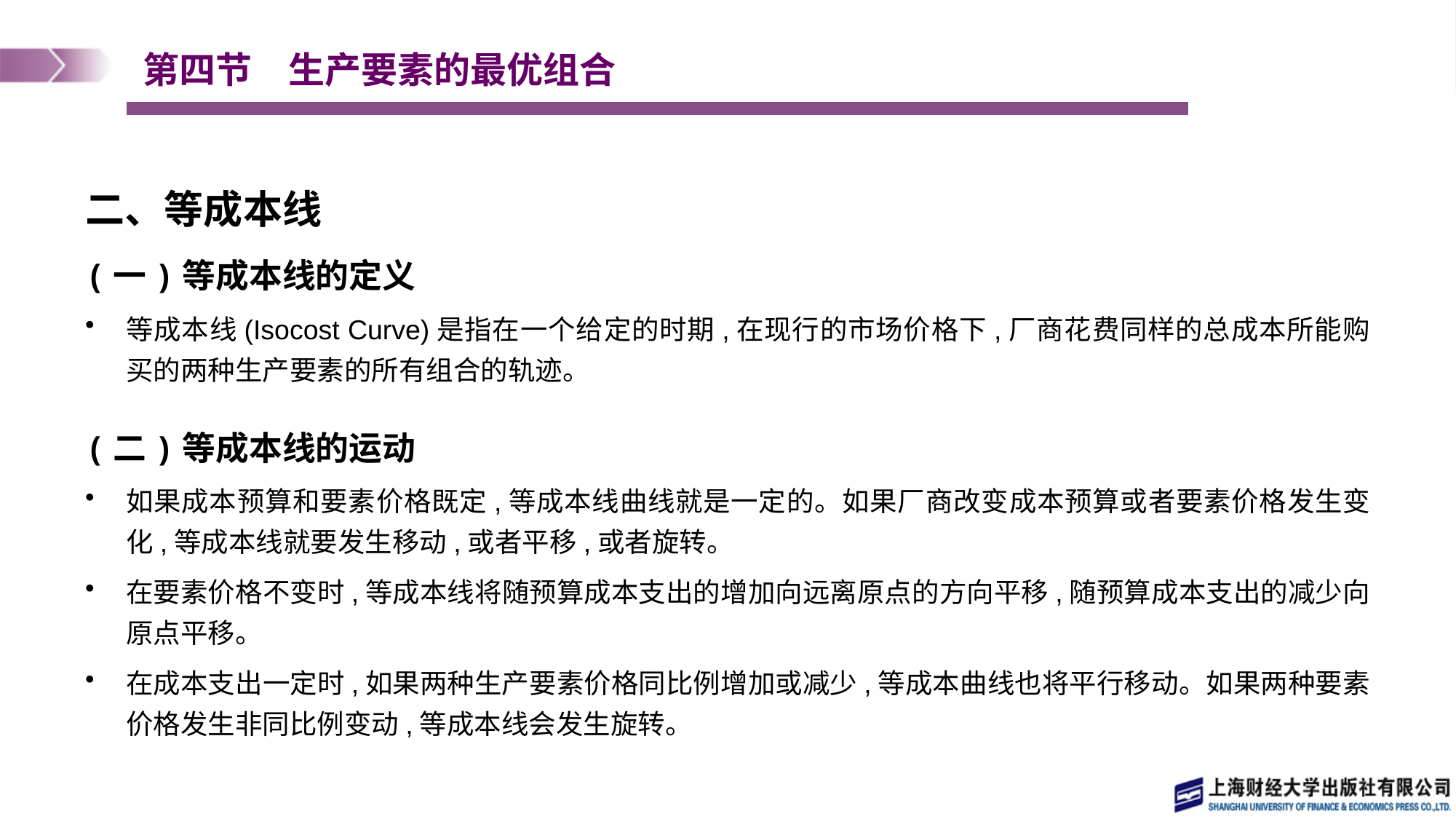

# 第四节　生产要素的最优组合
二、等成本线
(一)等成本线的定义
等成本线(Isocost Curve)是指在一个给定的时期,在现行的市场价格下,厂商花费同样的总成本所能购买的两种生产要素的所有组合的轨迹。
(二)等成本线的运动
如果成本预算和要素价格既定,等成本线曲线就是一定的。如果厂商改变成本预算或者要素价格发生变化,等成本线就要发生移动,或者平移,或者旋转。
在要素价格不变时,等成本线将随预算成本支出的增加向远离原点的方向平移,随预算成本支出的减少向原点平移。
在成本支出一定时,如果两种生产要素价格同比例增加或减少,等成本曲线也将平行移动。如果两种要素价格发生非同比例变动,等成本线会发生旋转。